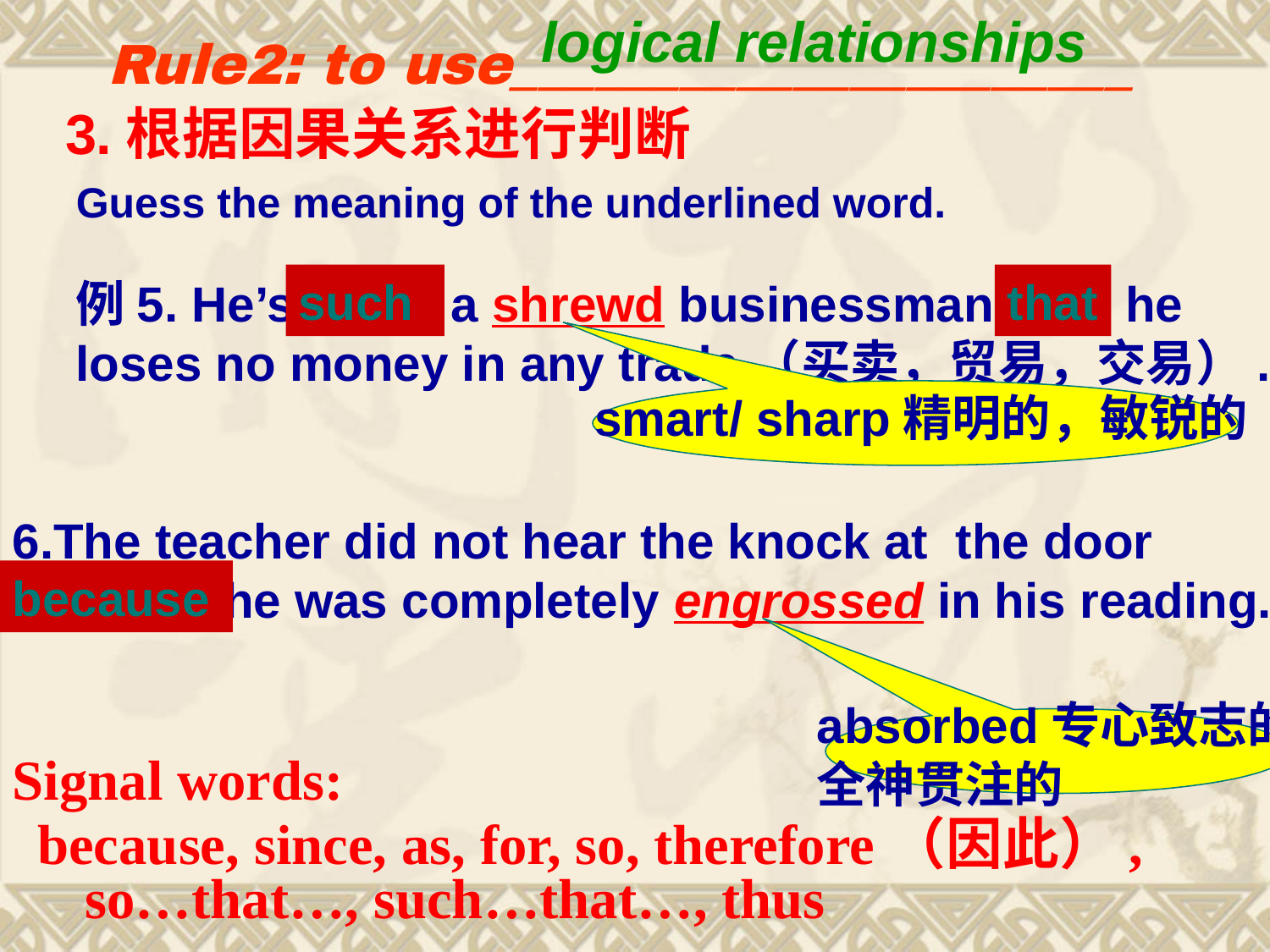

logical relationships

Rule2: to use______________________
3.根据因果关系进行判断

例5. He’s such  a shrewd businessman that  he
loses no money in any trade（买卖，贸易，交易）.

6.The teacher did not hear the knock at  the door
because he was completely engrossed in his reading.

Guess the meaning of the underlined word.

such
that

smart/ sharp精明的，敏锐的

because
absorbed专心致志的，全神贯注的
Signal words:

because, since, as, for, so, therefore（因此）, so…that…, such…that…, thus